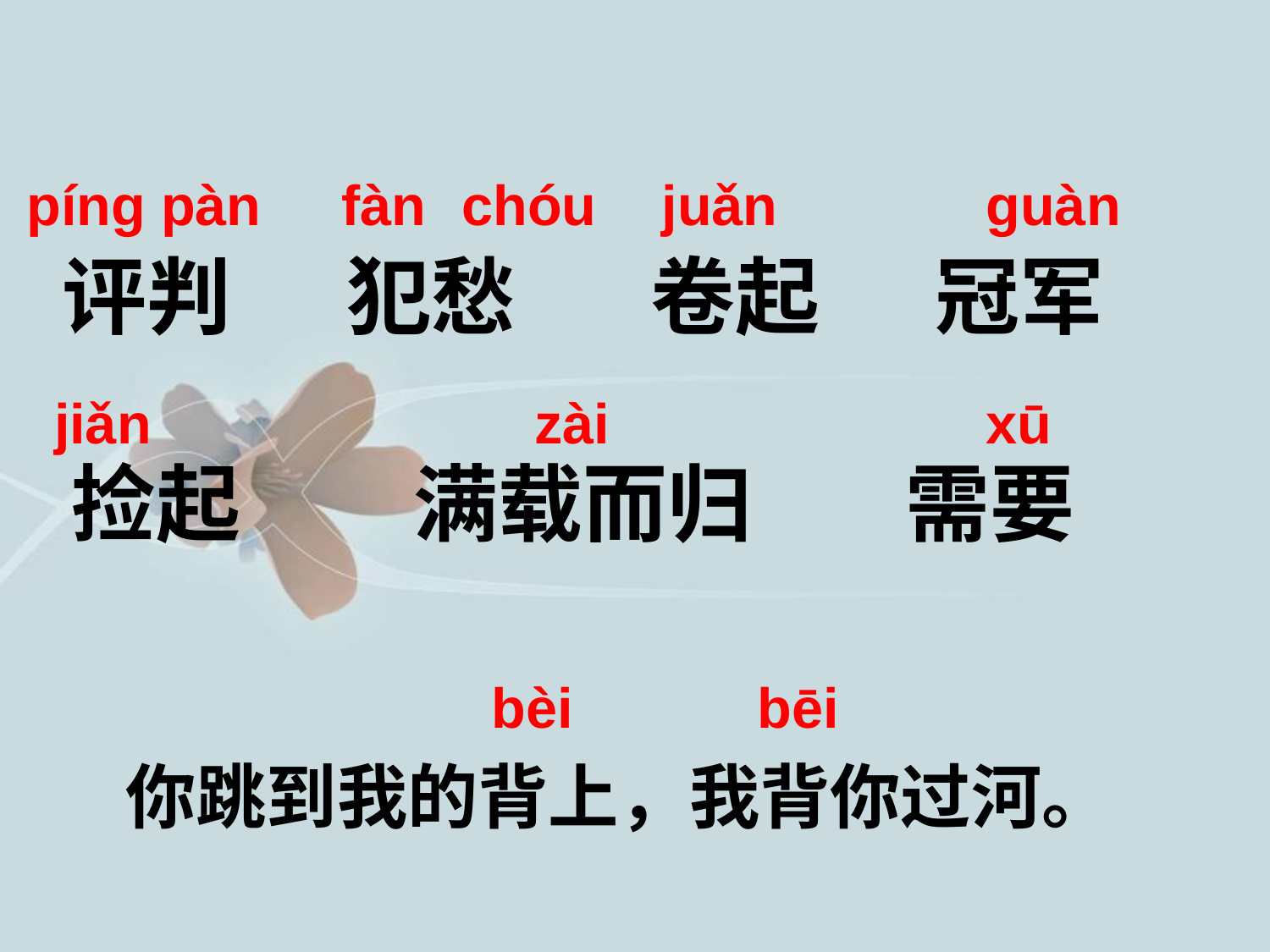

píng
pàn
fàn
chóu
juǎn
guàn
 评判      犯愁       卷起      冠军

  捡起         满载而归        需要
jiǎn
zài
xū
bèi
bēi
      你跳到我的背上，我背你过河。